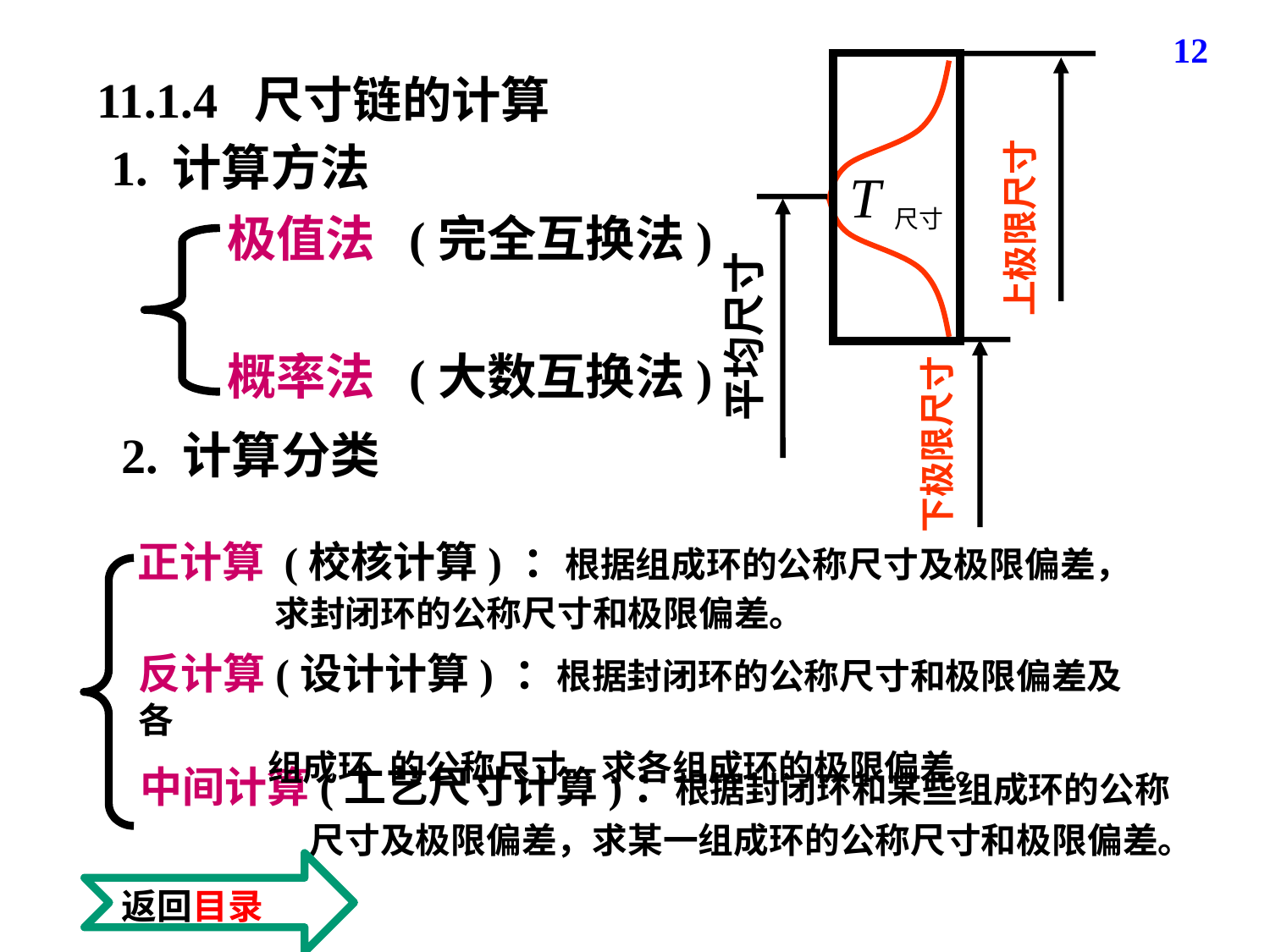

12
T尺寸

上极限尺寸
11.1.4  尺寸链的计算
1. 计算方法

平均尺寸
极值法  (完全互换法)

概率法  (大数互换法)

下极限尺寸
2. 计算分类
正计算 (校核计算) ：根据组成环的公称尺寸及极限偏差，
                求封闭环的公称尺寸和极限偏差。

反计算(设计计算) ：根据封闭环的公称尺寸和极限偏差及各
               组成环  的公称尺寸，求各组成环的极限偏差。
中间计算(工艺尺寸计算)：根据封闭环和某些组成环的公称
                    尺寸及极限偏差，求某一组成环的公称尺寸和极限偏差。
返回目录